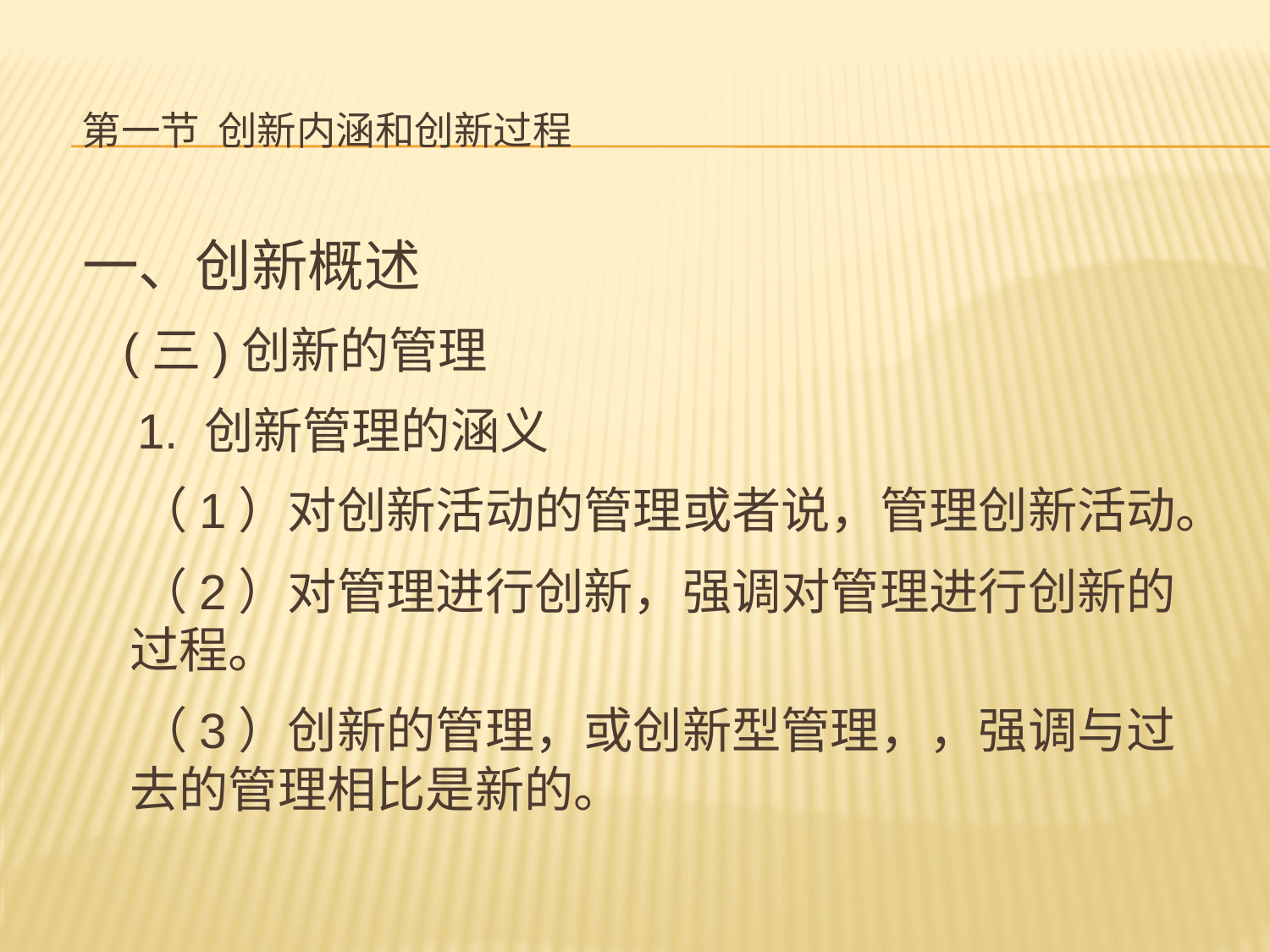

# 第一节  创新内涵和创新过程
一、创新概述
   (三)创新的管理
    1. 创新管理的涵义
    （1）对创新活动的管理或者说，管理创新活动。
    （2）对管理进行创新，强调对管理进行创新的过程。
    （3）创新的管理，或创新型管理，，强调与过去的管理相比是新的。